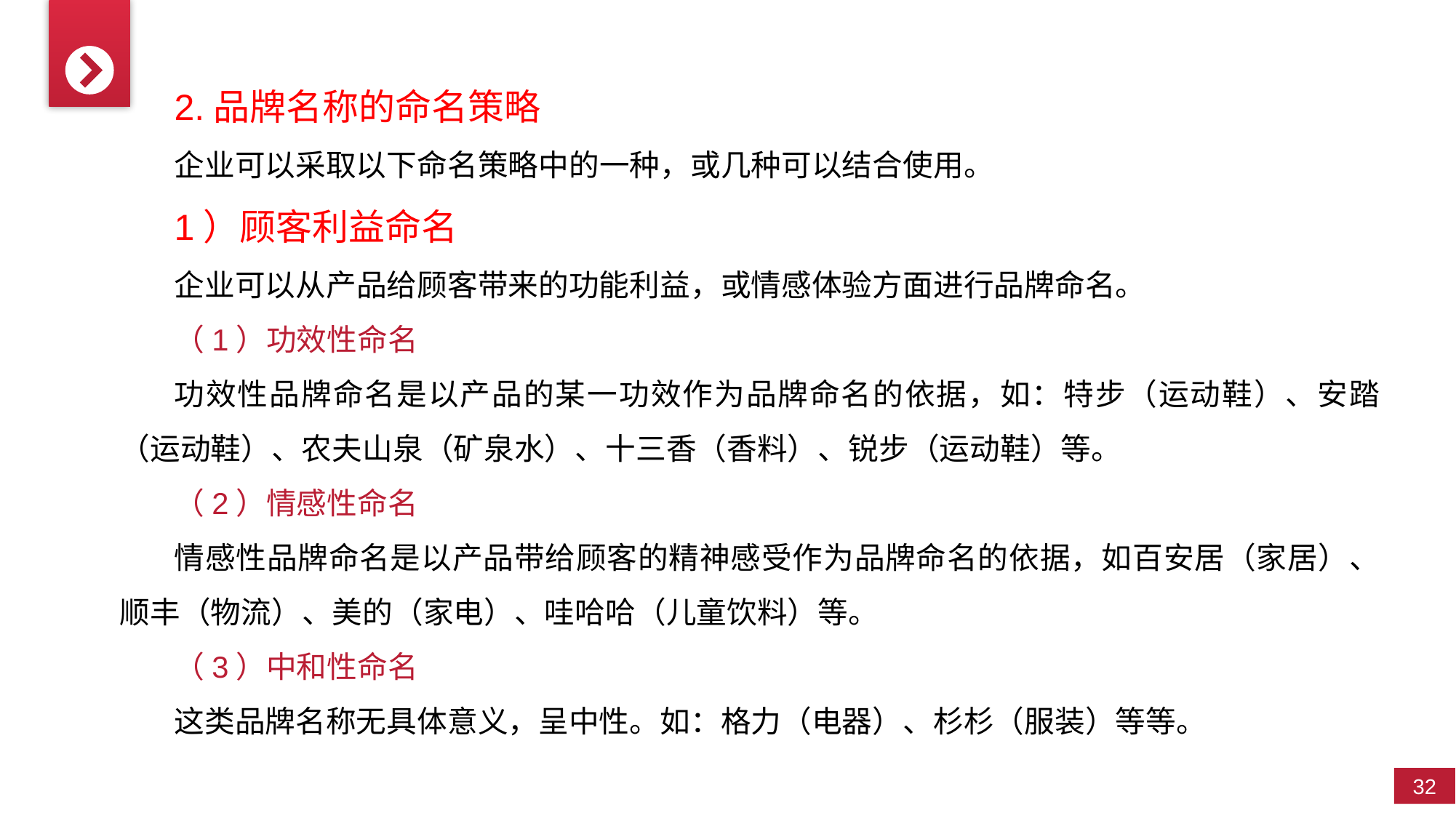

2.品牌名称的命名策略
企业可以采取以下命名策略中的一种，或几种可以结合使用。
1）顾客利益命名
企业可以从产品给顾客带来的功能利益，或情感体验方面进行品牌命名。
（1）功效性命名
功效性品牌命名是以产品的某一功效作为品牌命名的依据，如：特步（运动鞋）、安踏（运动鞋）、农夫山泉（矿泉水）、十三香（香料）、锐步（运动鞋）等。
（2）情感性命名
情感性品牌命名是以产品带给顾客的精神感受作为品牌命名的依据，如百安居（家居）、顺丰（物流）、美的（家电）、哇哈哈（儿童饮料）等。
（3）中和性命名
这类品牌名称无具体意义，呈中性。如：格力（电器）、杉杉（服装）等等。